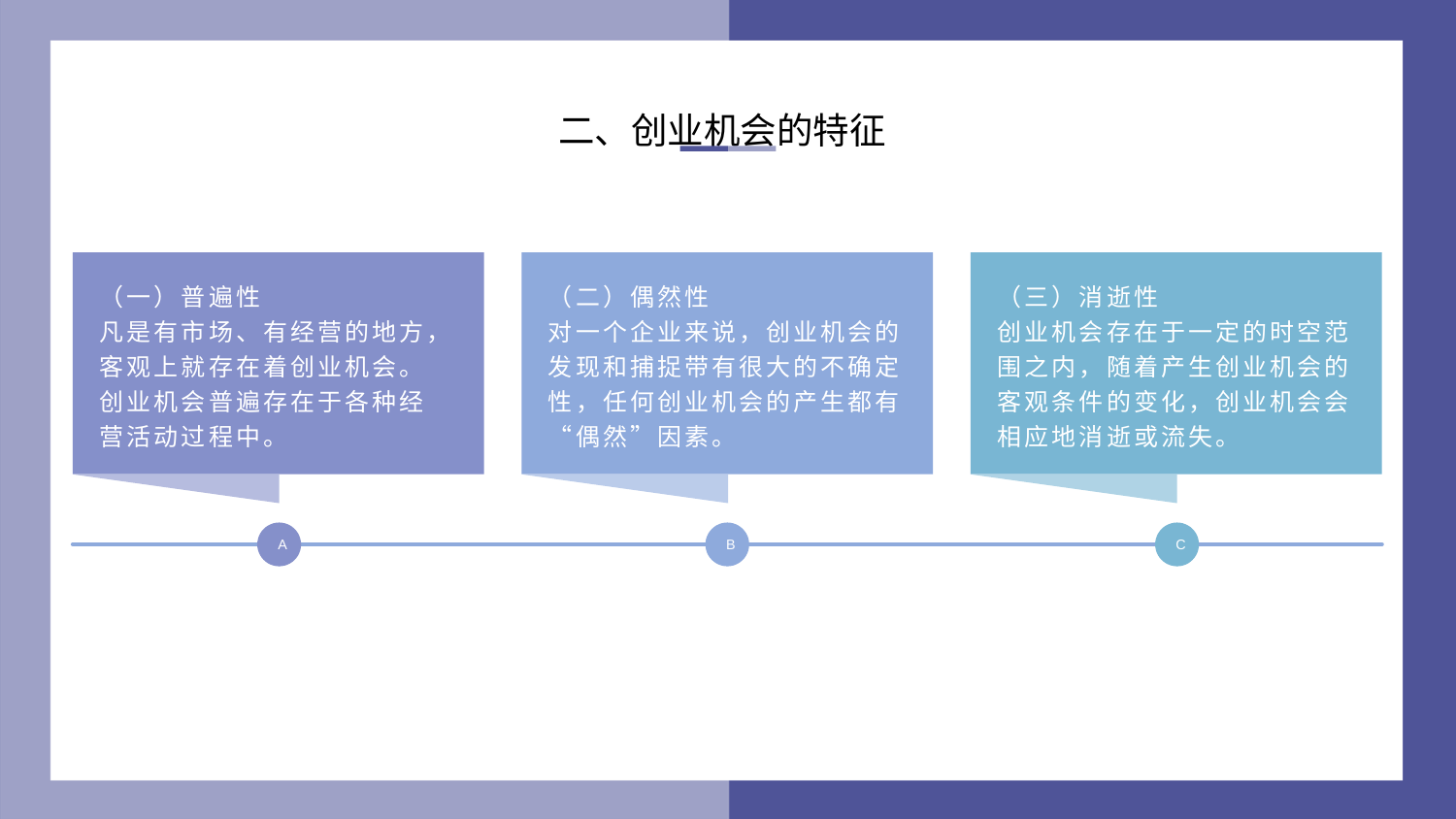

二、创业机会的特征

（二）偶然性
对一个企业来说，创业机会的发现和捕捉带有很大的不确定性，任何创业机会的产生都有“偶然”因素。
（三）消逝性
创业机会存在于一定的时空范围之内，随着产生创业机会的客观条件的变化，创业机会会相应地消逝或流失。
（一）普遍性
凡是有市场、有经营的地方，客观上就存在着创业机会。创业机会普遍存在于各种经营活动过程中。

A
B
C